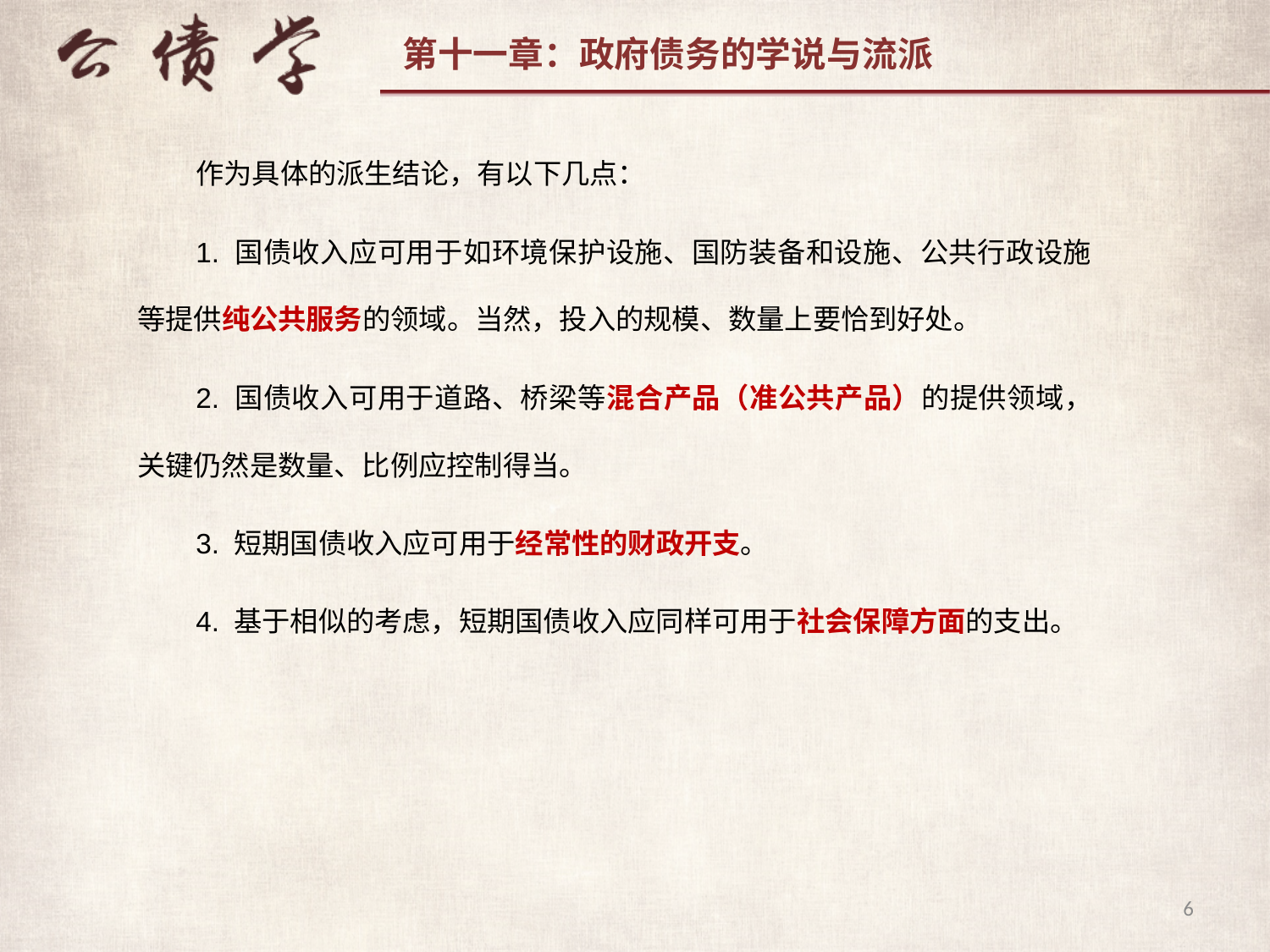

作为具体的派生结论，有以下几点：
1. 国债收入应可用于如环境保护设施、国防装备和设施、公共行政设施等提供纯公共服务的领域。当然，投入的规模、数量上要恰到好处。
2. 国债收入可用于道路、桥梁等混合产品（准公共产品）的提供领域，关键仍然是数量、比例应控制得当。
3. 短期国债收入应可用于经常性的财政开支。
4. 基于相似的考虑，短期国债收入应同样可用于社会保障方面的支出。
6